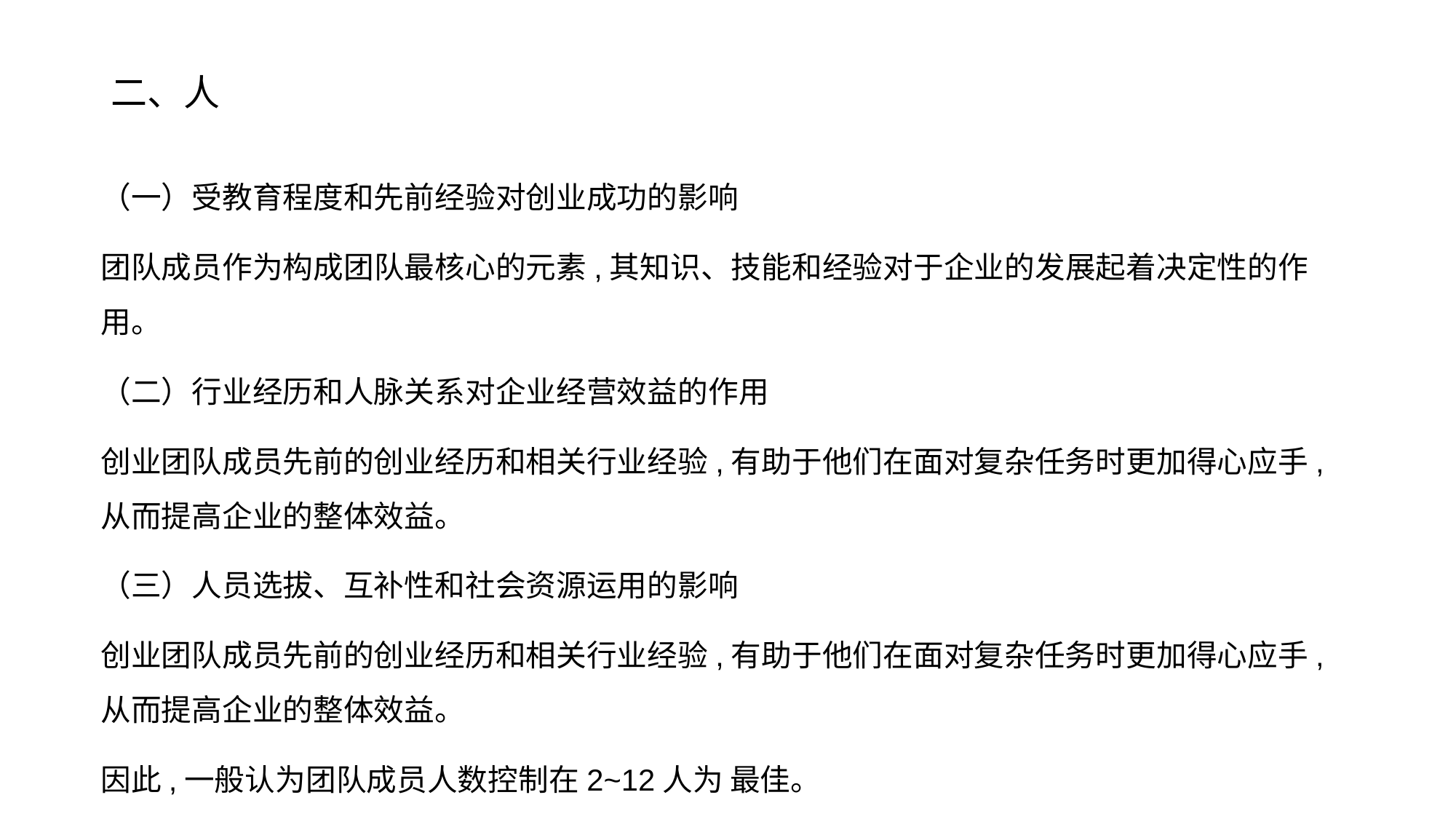

# 二、人
（一）受教育程度和先前经验对创业成功的影响
团队成员作为构成团队最核心的元素,其知识、技能和经验对于企业的发展起着决定性的作用。
（二）行业经历和人脉关系对企业经营效益的作用
创业团队成员先前的创业经历和相关行业经验,有助于他们在面对复杂任务时更加得心应手,从而提高企业的整体效益。
（三）人员选拔、互补性和社会资源运用的影响
创业团队成员先前的创业经历和相关行业经验,有助于他们在面对复杂任务时更加得心应手,从而提高企业的整体效益。
因此,一般认为团队成员人数控制在2~12人为 最佳。